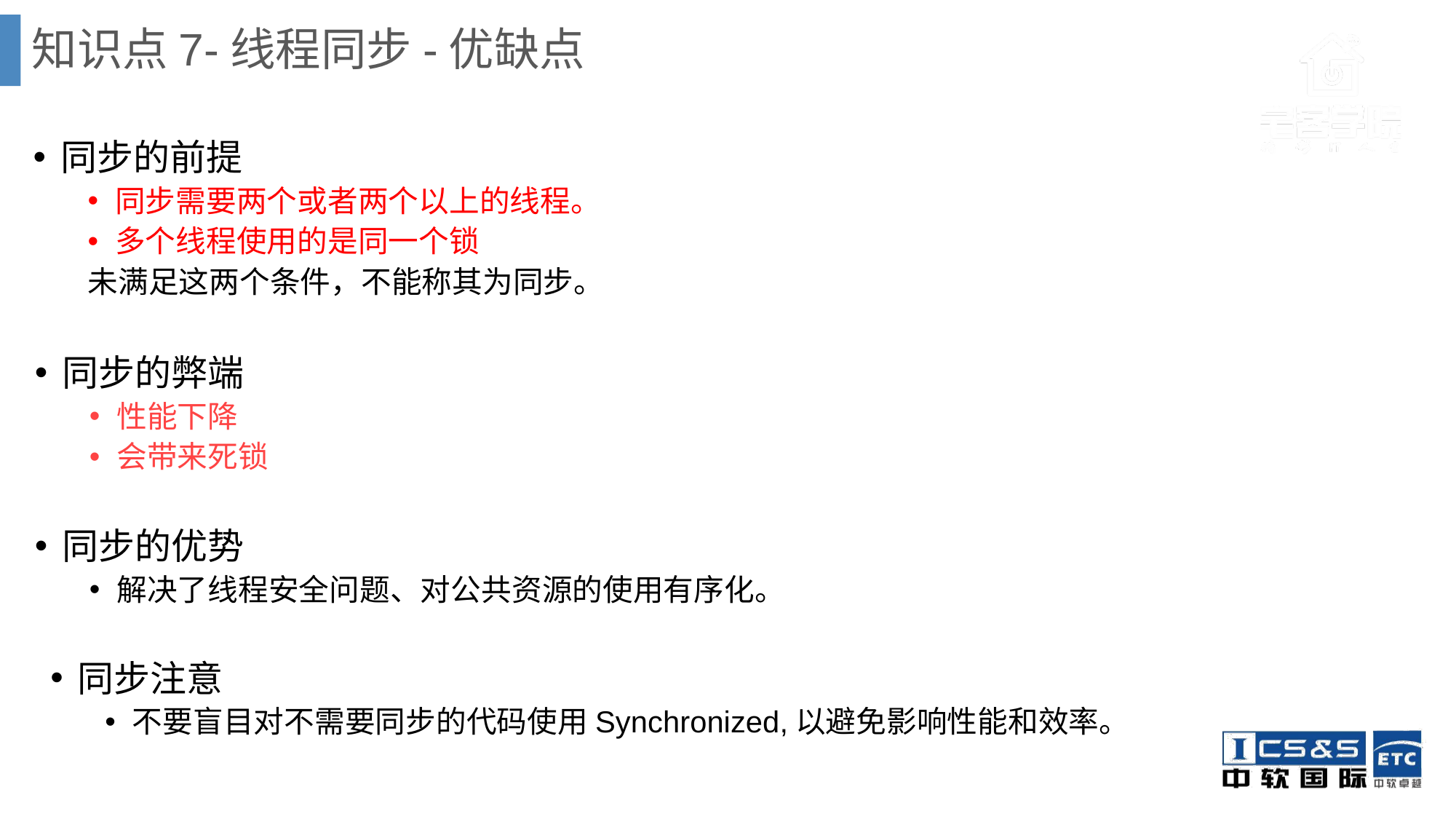

# 知识点7-线程同步-优缺点
同步的前提
同步需要两个或者两个以上的线程。
多个线程使用的是同一个锁
未满足这两个条件，不能称其为同步。
同步的弊端
性能下降
会带来死锁
同步的优势
解决了线程安全问题、对公共资源的使用有序化。
同步注意
不要盲目对不需要同步的代码使用Synchronized,以避免影响性能和效率。